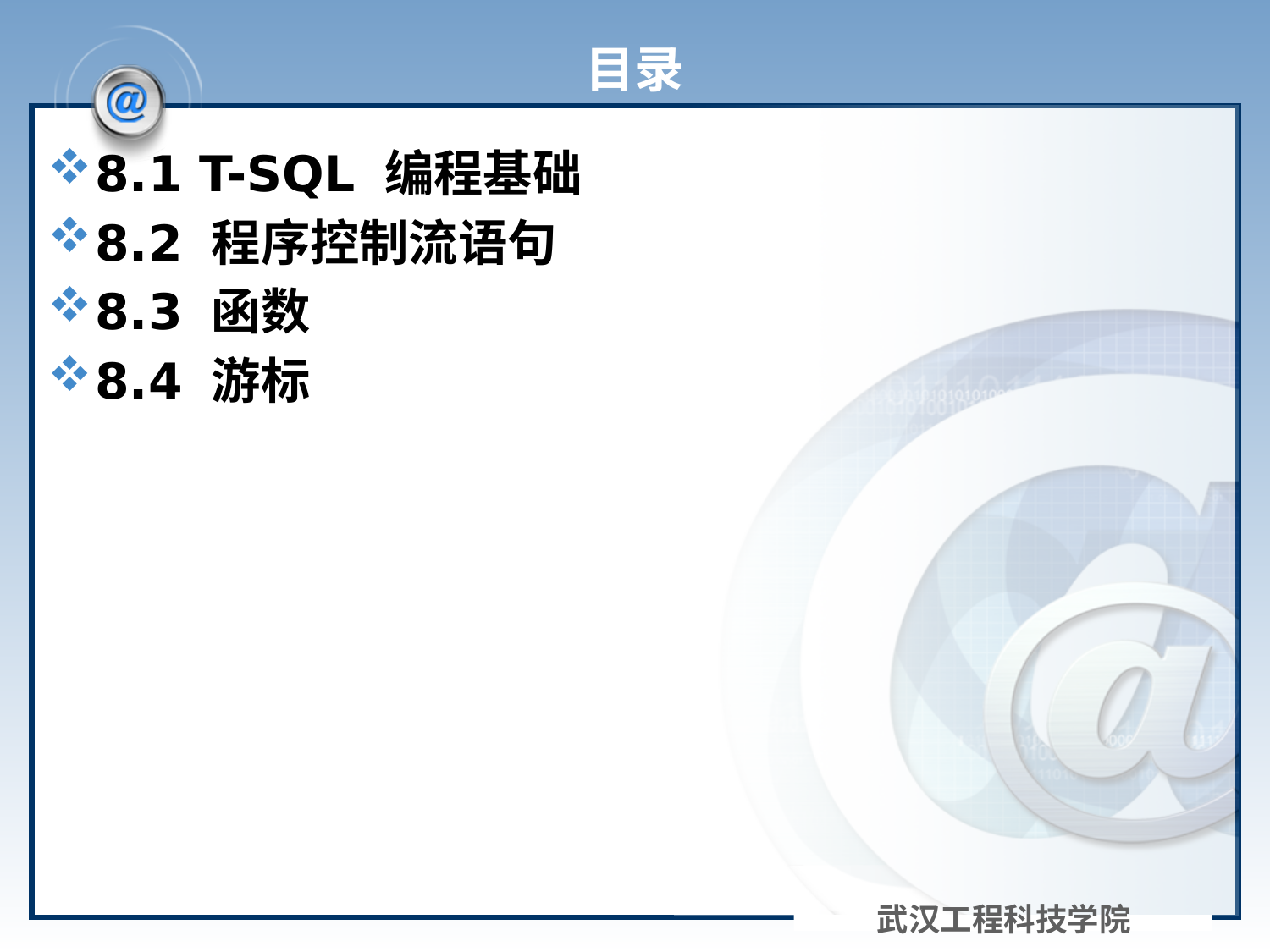

# 目录
8.1 T-SQL 编程基础
8.2 程序控制流语句
8.3 函数
8.4 游标
武汉工程科技学院